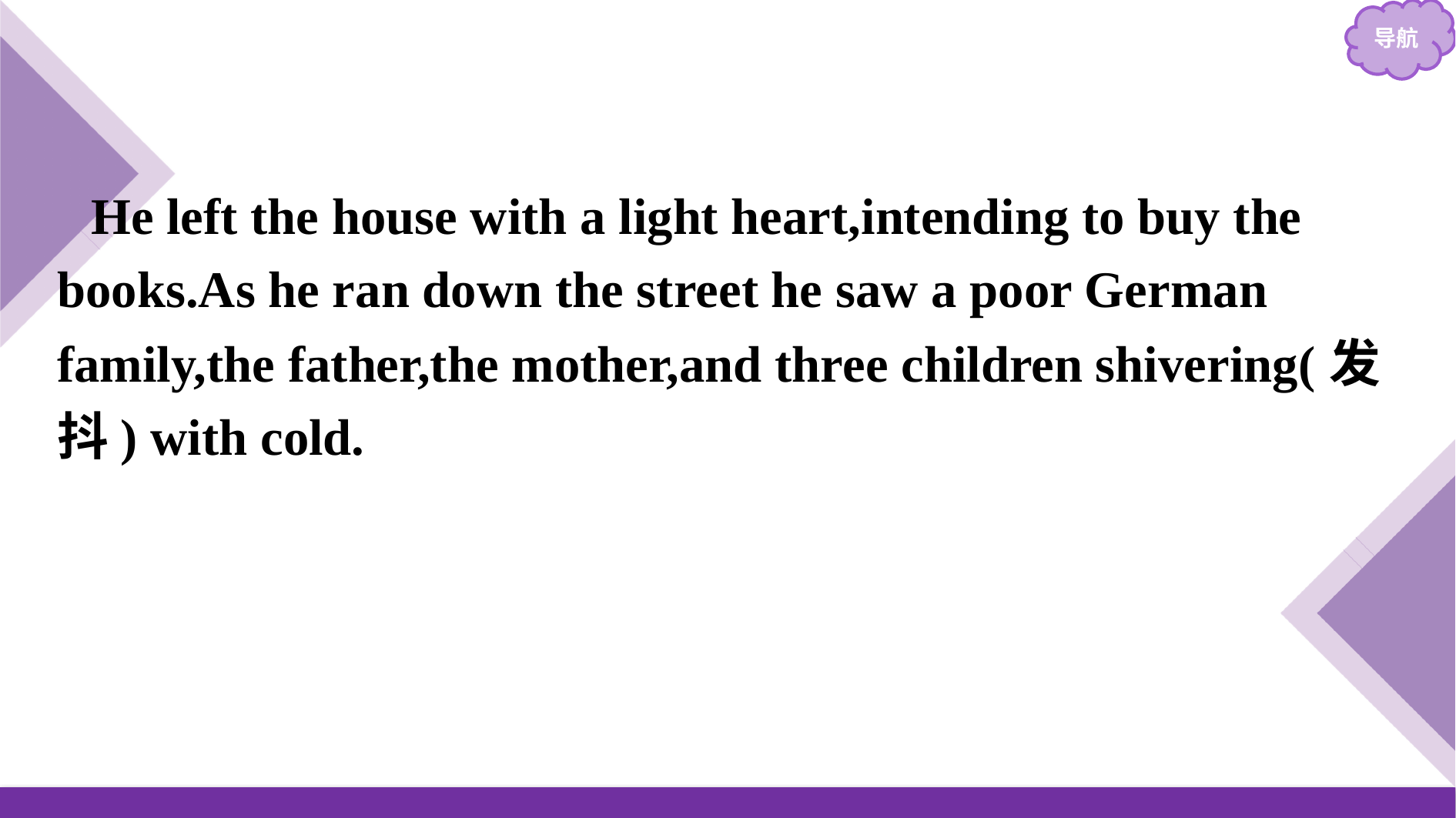

He left the house with a light heart,intending to buy the books.As he ran down the street he saw a poor German family,the father,the mother,and three children shivering(发抖) with cold.